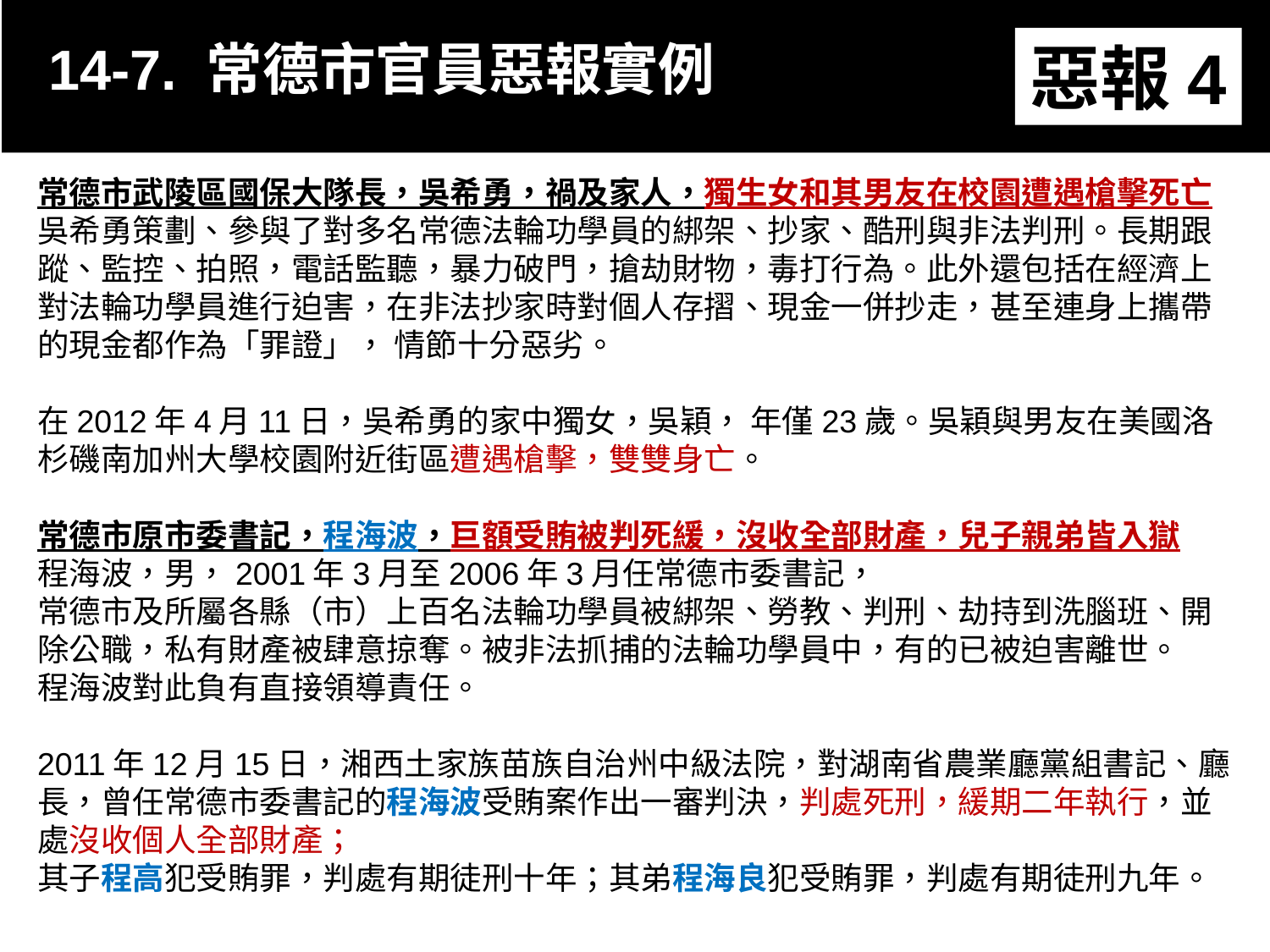

14-7. 常德市官員惡報實例
惡報4
常德市武陵區國保大隊長，吳希勇，禍及家人，獨生女和其男友在校園遭遇槍擊死亡
吳希勇策劃、參與了對多名常德法輪功學員的綁架、抄家、酷刑與非法判刑。長期跟蹤、監控、拍照，電話監聽，暴力破門，搶劫財物，毒打行為。此外還包括在經濟上對法輪功學員進行迫害，在非法抄家時對個人存摺、現金一併抄走，甚至連身上攜帶的現金都作為「罪證」， 情節十分惡劣。

在2012年4月11日，吳希勇的家中獨女，吳穎， 年僅23歲。吳穎與男友在美國洛杉磯南加州大學校園附近街區遭遇槍擊，雙雙身亡。

常德市原市委書記，程海波，巨額受賄被判死緩，沒收全部財產，兒子親弟皆入獄
程海波，男，2001年3月至2006年3月任常德市委書記，
常德市及所屬各縣（市）上百名法輪功學員被綁架、勞教、判刑、劫持到洗腦班、開除公職，私有財產被肆意掠奪。被非法抓捕的法輪功學員中，有的已被迫害離世。
程海波對此負有直接領導責任。

2011年12月15日，湘西土家族苗族自治州中級法院，對湖南省農業廳黨組書記、廳長，曾任常德市委書記的程海波受賄案作出一審判決，判處死刑，緩期二年執行，並處沒收個人全部財產；
其子程高犯受賄罪，判處有期徒刑十年；其弟程海良犯受賄罪，判處有期徒刑九年。